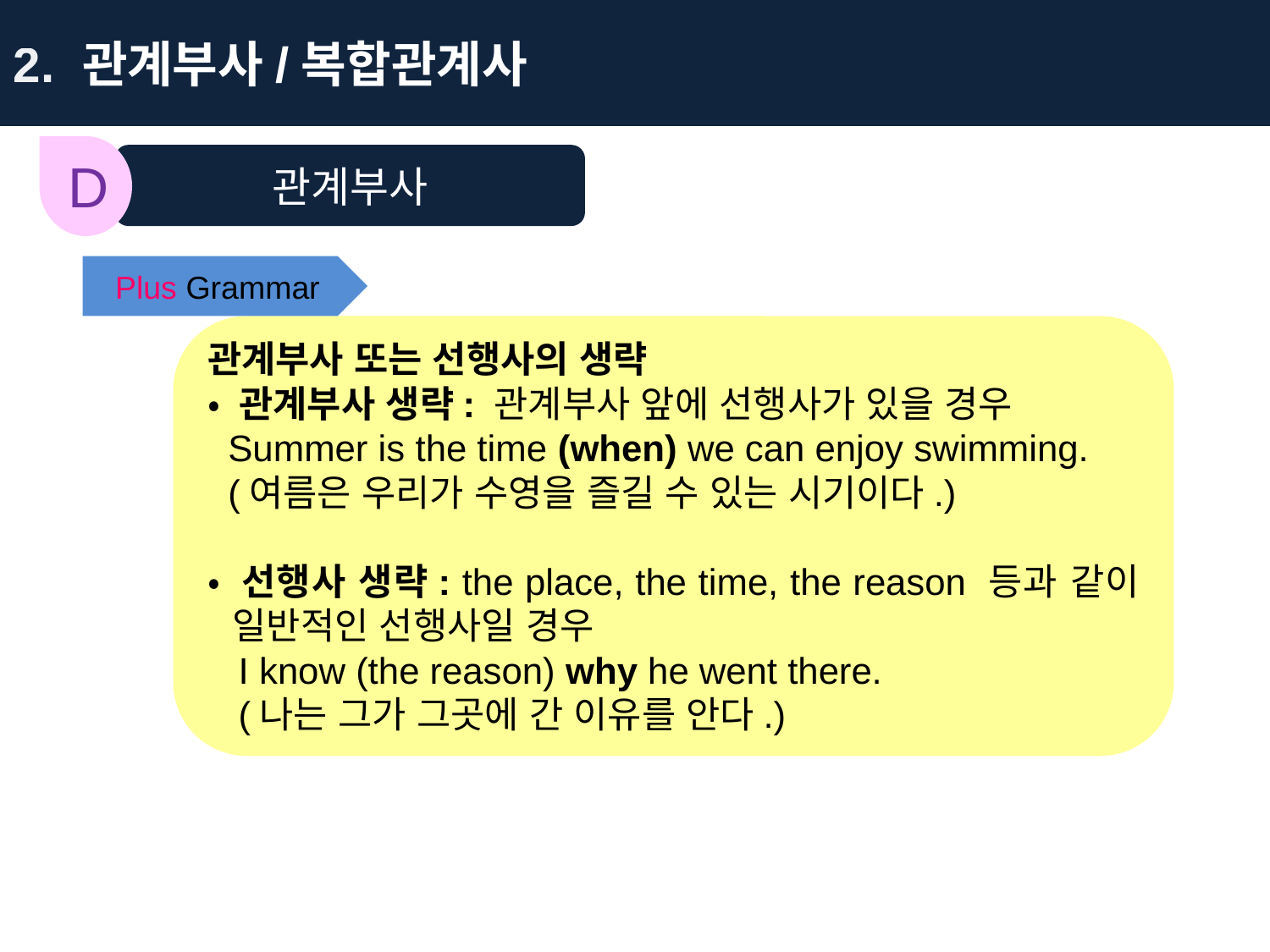

2. 관계부사/복합관계사

관계부사
D
Plus Grammar
관계부사 또는 선행사의 생략
• 관계부사 생략: 관계부사 앞에 선행사가 있을 경우
  Summer is the time (when) we can enjoy swimming.
  (여름은 우리가 수영을 즐길 수 있는 시기이다.)

• 선행사 생략: the place, the time, the reason 등과 같이 일반적인 선행사일 경우
   I know (the reason) why he went there.
   (나는 그가 그곳에 간 이유를 안다.)